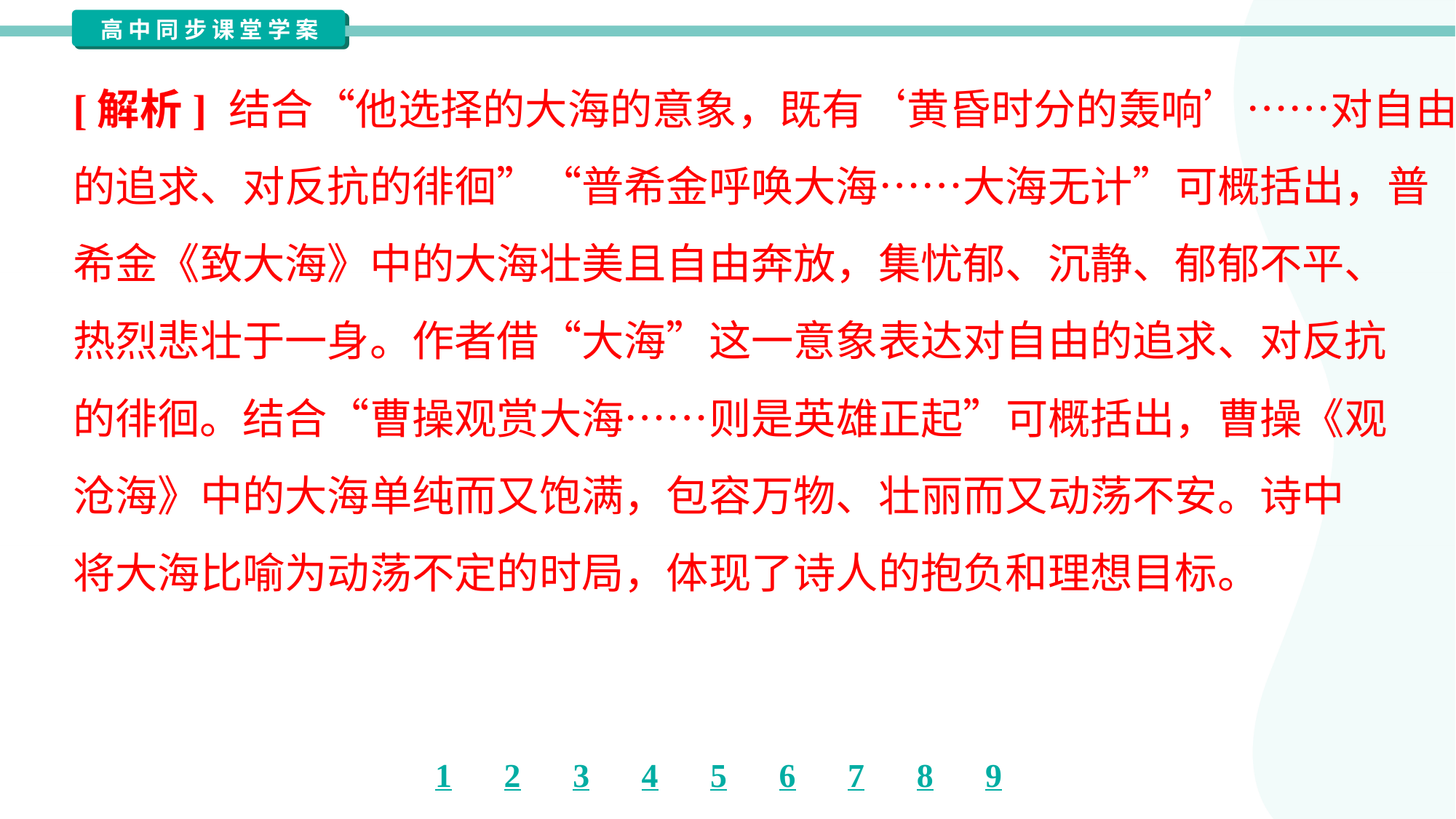

[解析] 结合“他选择的大海的意象，既有‘黄昏时分的轰响’……对自由
的追求、对反抗的徘徊”“普希金呼唤大海……大海无计”可概括出，普
希金《致大海》中的大海壮美且自由奔放，集忧郁、沉静、郁郁不平、
热烈悲壮于一身。作者借“大海”这一意象表达对自由的追求、对反抗
的徘徊。结合“曹操观赏大海……则是英雄正起”可概括出，曹操《观
沧海》中的大海单纯而又饱满，包容万物、壮丽而又动荡不安。诗中
将大海比喻为动荡不定的时局，体现了诗人的抱负和理想目标。